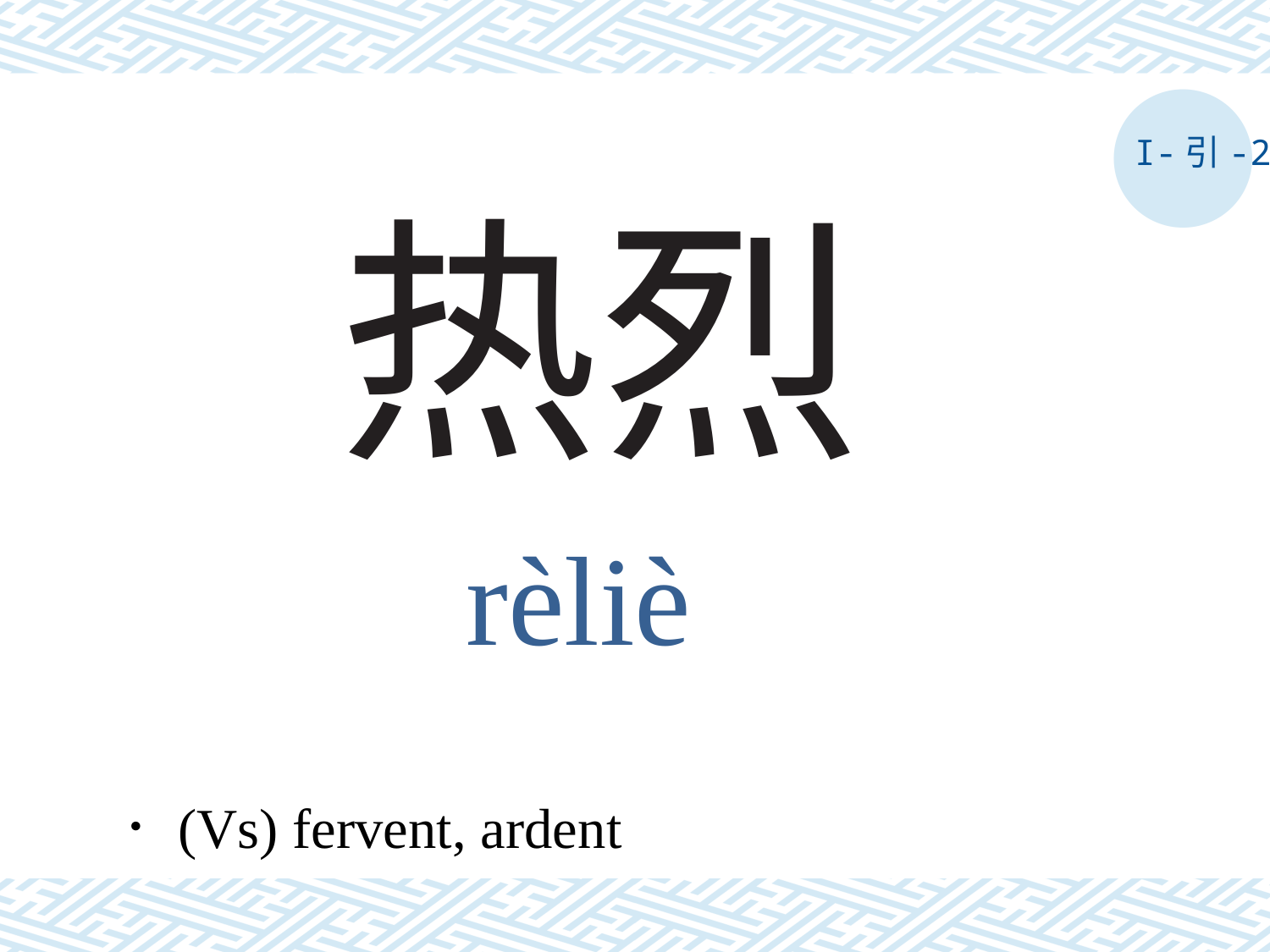

I-引-2

# 热烈
rèliè
．(Vs) fervent, ardent